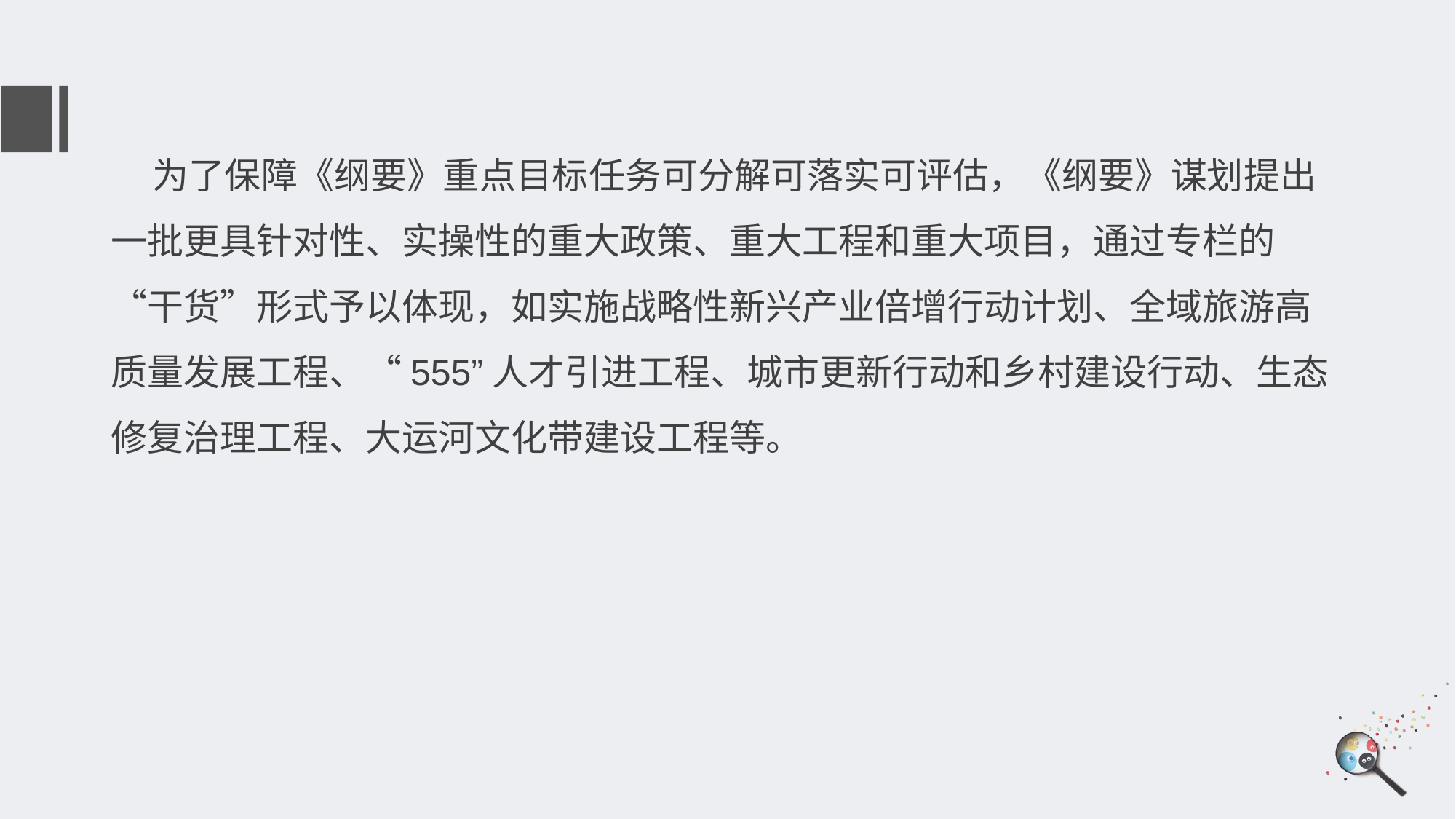

为了保障《纲要》重点目标任务可分解可落实可评估，《纲要》谋划提出一批更具针对性、实操性的重大政策、重大工程和重大项目，通过专栏的“干货”形式予以体现，如实施战略性新兴产业倍增行动计划、全域旅游高质量发展工程、“555”人才引进工程、城市更新行动和乡村建设行动、生态修复治理工程、大运河文化带建设工程等。